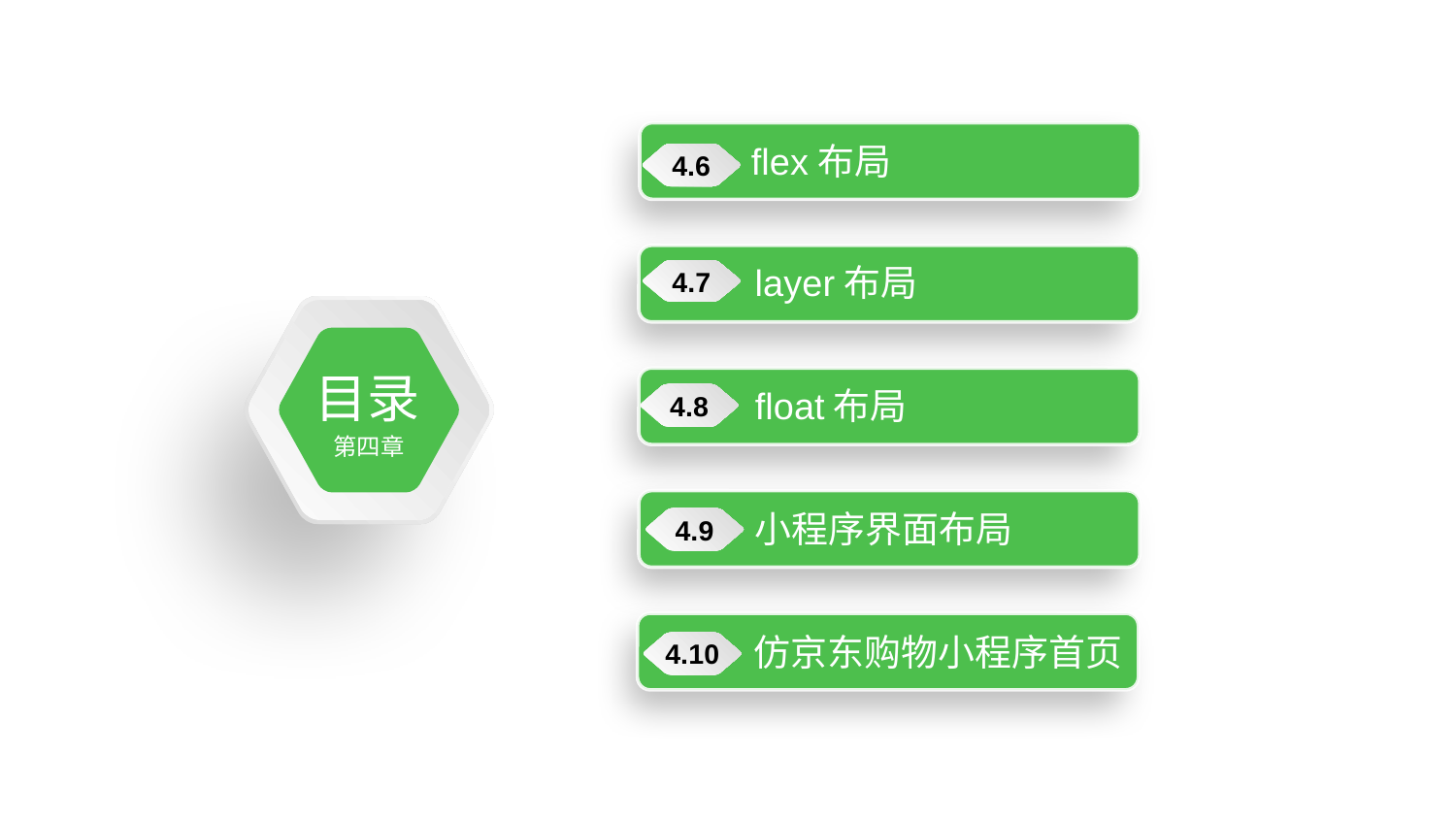

flex布局
4.6

layer布局
4.7

目录
第四章

float布局
4.8

小程序界面布局
4.9

仿京东购物小程序首页
4.10